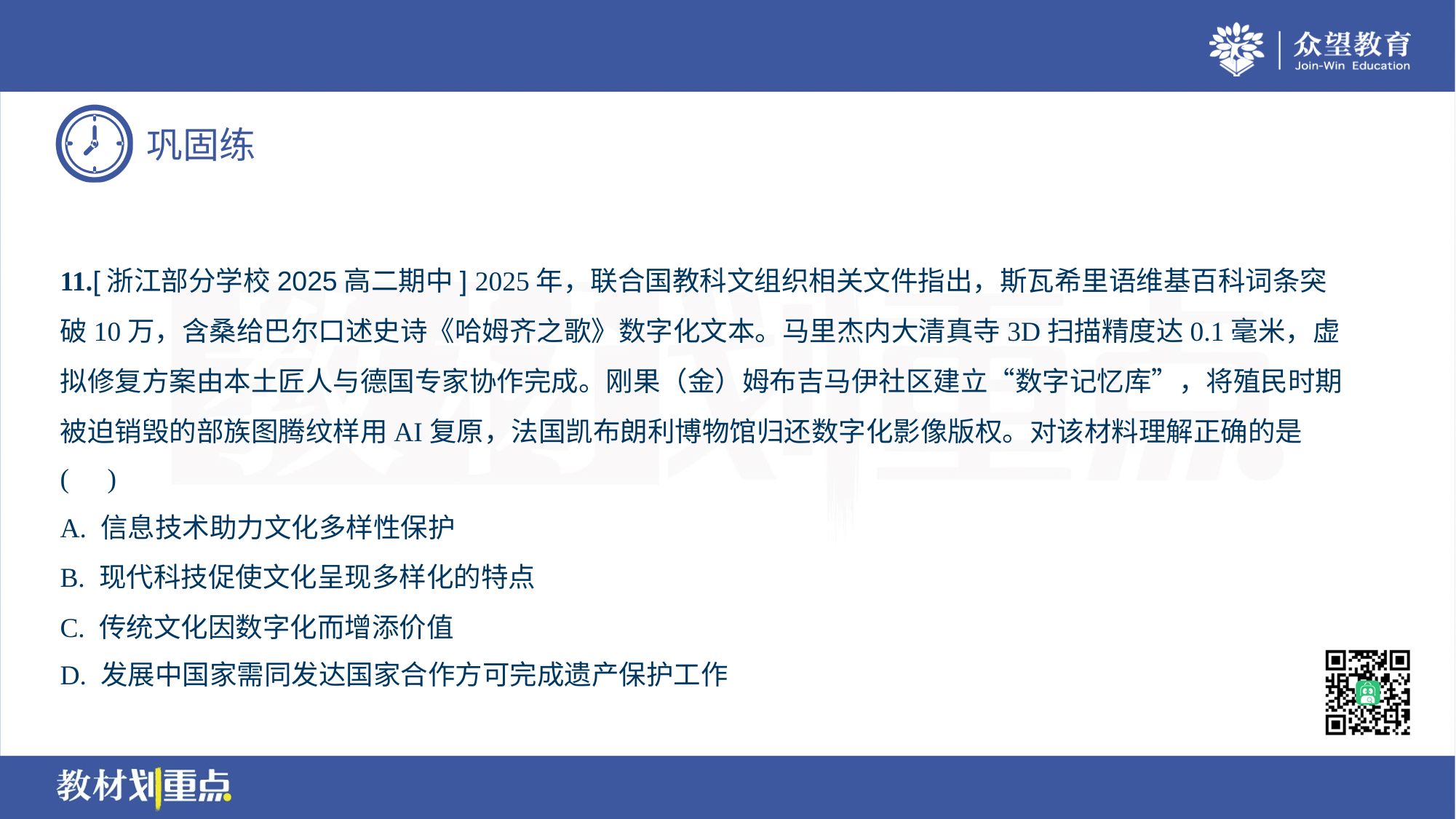

11.[浙江部分学校2025高二期中] 2025年，联合国教科文组织相关文件指出，斯瓦希里语维基百科词条突
破10万，含桑给巴尔口述史诗《哈姆齐之歌》数字化文本。马里杰内大清真寺3D扫描精度达0.1毫米，虚
拟修复方案由本土匠人与德国专家协作完成。刚果（金）姆布吉马伊社区建立“数字记忆库”，将殖民时期
被迫销毁的部族图腾纹样用AI复原，法国凯布朗利博物馆归还数字化影像版权。对该材料理解正确的是
(     )
A. 信息技术助力文化多样性保护
B. 现代科技促使文化呈现多样化的特点
C. 传统文化因数字化而增添价值
D. 发展中国家需同发达国家合作方可完成遗产保护工作